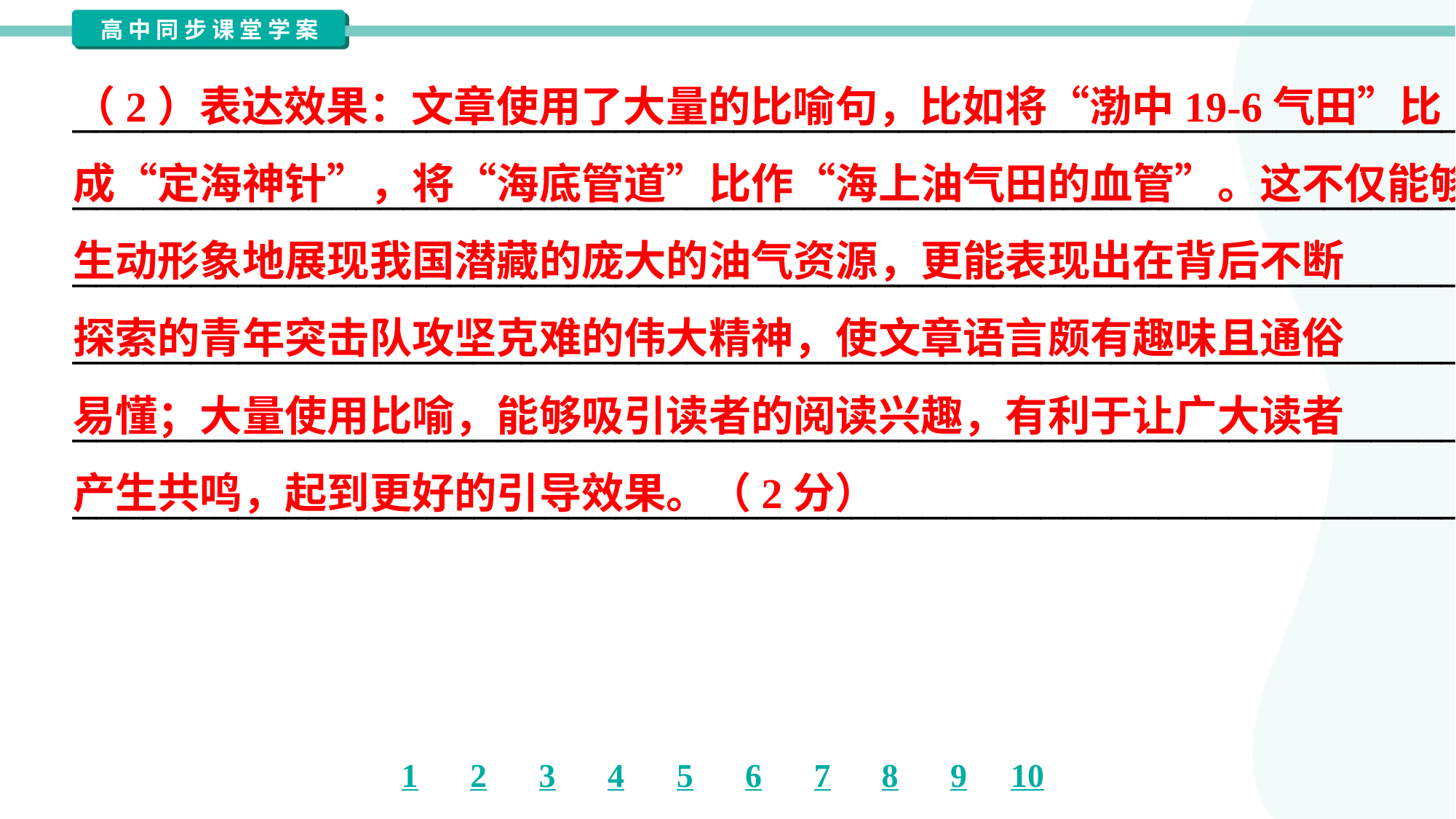

（2）表达效果：文章使用了大量的比喻句，比如将“渤中19-6气田”比
成“定海神针”，将“海底管道”比作“海上油气田的血管”。这不仅能够
生动形象地展现我国潜藏的庞大的油气资源，更能表现出在背后不断
探索的青年突击队攻坚克难的伟大精神，使文章语言颇有趣味且通俗
易懂；大量使用比喻，能够吸引读者的阅读兴趣，有利于让广大读者
产生共鸣，起到更好的引导效果。（2分）
_____________________________________________________________
_____________________________________________________________
_____________________________________________________________
_____________________________________________________________
_____________________________________________________________
_____________________________________________________________